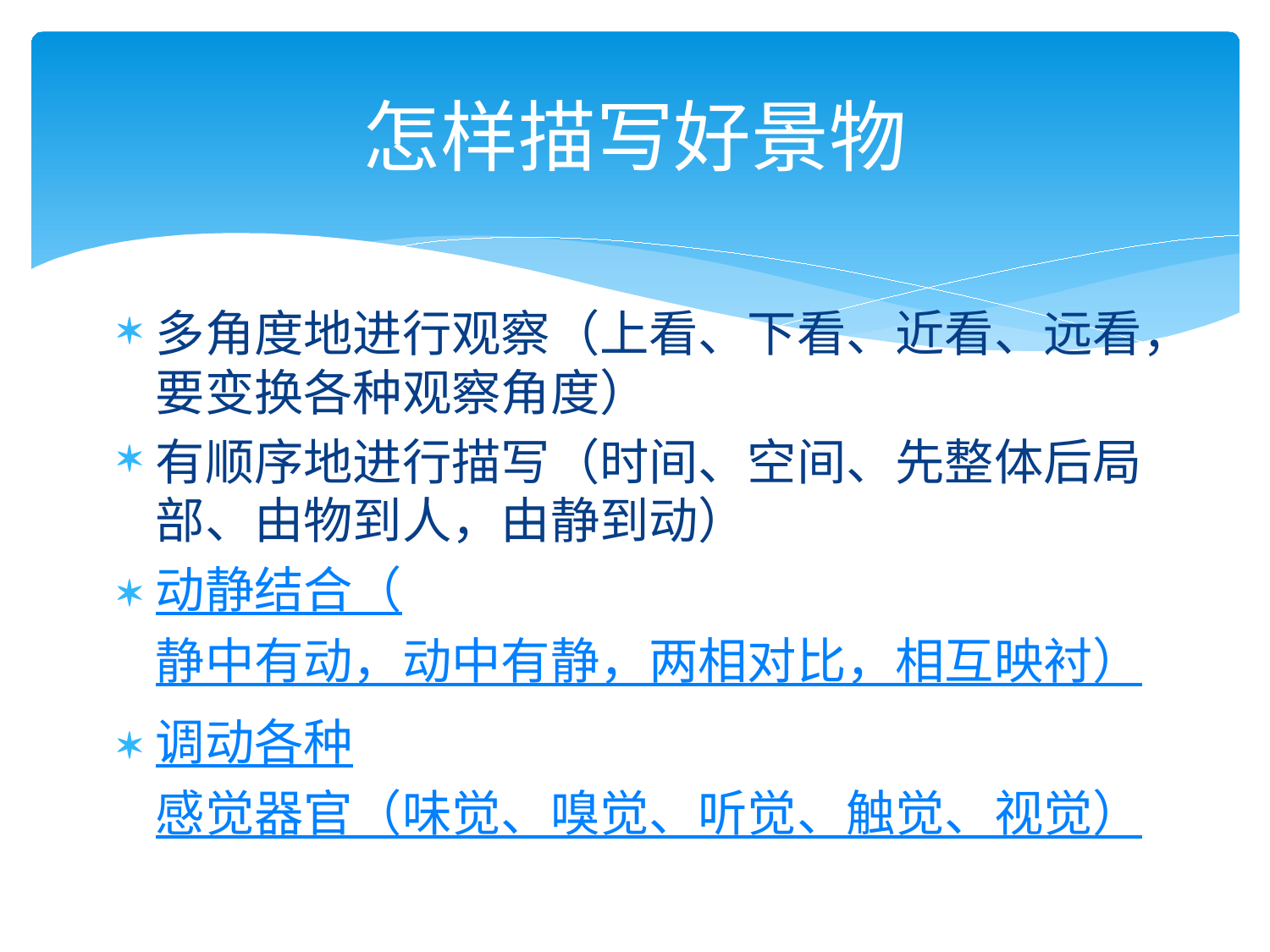

# 怎样描写好景物
多角度地进行观察（上看、下看、近看、远看，要变换各种观察角度）
有顺序地进行描写（时间、空间、先整体后局部、由物到人，由静到动）
动静结合（静中有动，动中有静，两相对比，相互映衬）
调动各种感觉器官（味觉、嗅觉、听觉、触觉、视觉）